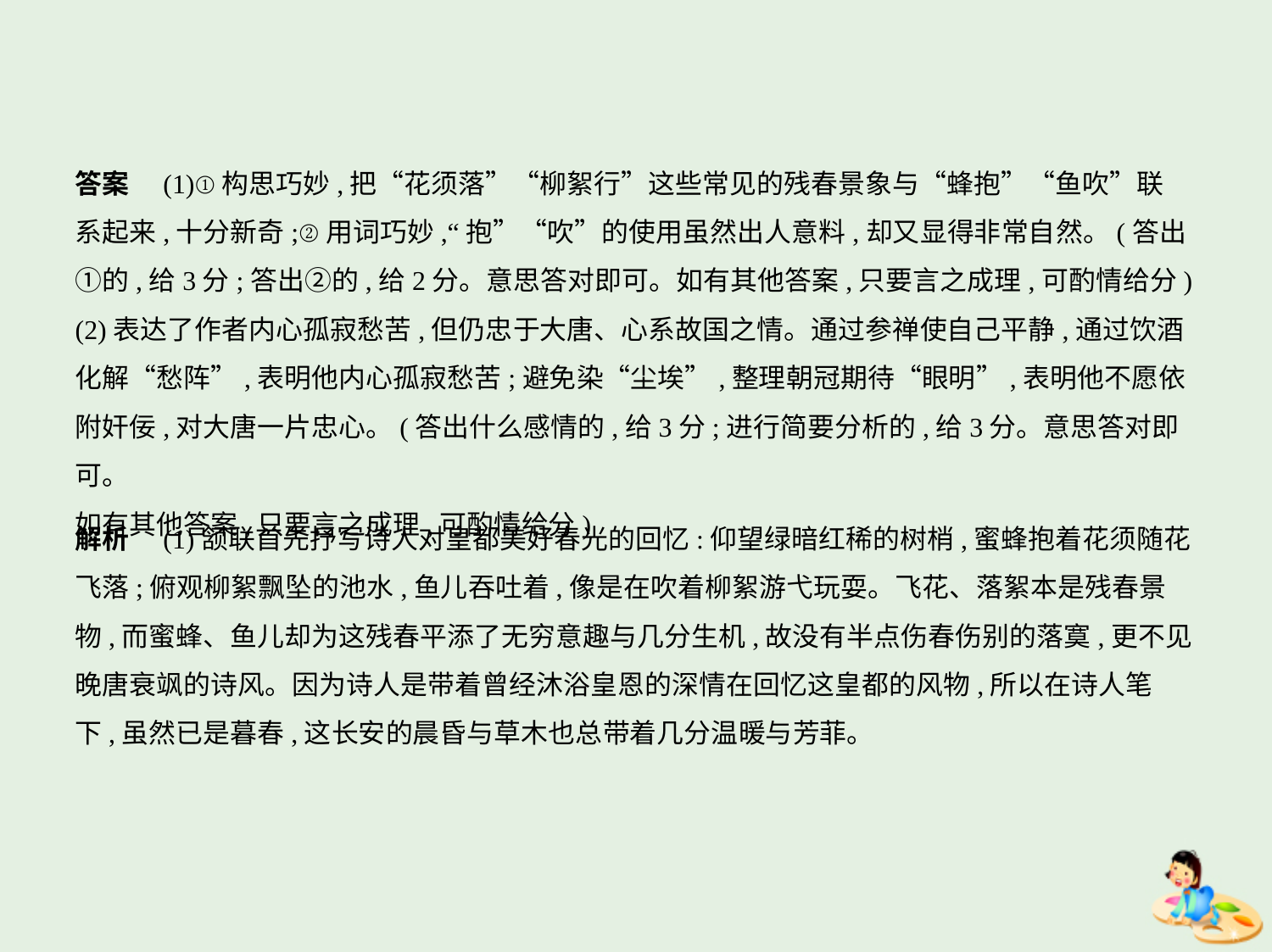

答案　(1)①构思巧妙,把“花须落”“柳絮行”这些常见的残春景象与“蜂抱”“鱼吹”联
系起来,十分新奇;②用词巧妙,“抱”“吹”的使用虽然出人意料,却又显得非常自然。(答出
①的,给3分;答出②的,给2分。意思答对即可。如有其他答案,只要言之成理,可酌情给分)
(2)表达了作者内心孤寂愁苦,但仍忠于大唐、心系故国之情。通过参禅使自己平静,通过饮酒
化解“愁阵”,表明他内心孤寂愁苦;避免染“尘埃”,整理朝冠期待“眼明”,表明他不愿依
附奸佞,对大唐一片忠心。(答出什么感情的,给3分;进行简要分析的,给3分。意思答对即可。
如有其他答案,只要言之成理,可酌情给分)
解析　(1)颔联首先抒写诗人对皇都美好春光的回忆:仰望绿暗红稀的树梢,蜜蜂抱着花须随花
飞落;俯观柳絮飘坠的池水,鱼儿吞吐着,像是在吹着柳絮游弋玩耍。飞花、落絮本是残春景
物,而蜜蜂、鱼儿却为这残春平添了无穷意趣与几分生机,故没有半点伤春伤别的落寞,更不见
晚唐衰飒的诗风。因为诗人是带着曾经沐浴皇恩的深情在回忆这皇都的风物,所以在诗人笔
下,虽然已是暮春,这长安的晨昏与草木也总带着几分温暖与芳菲。